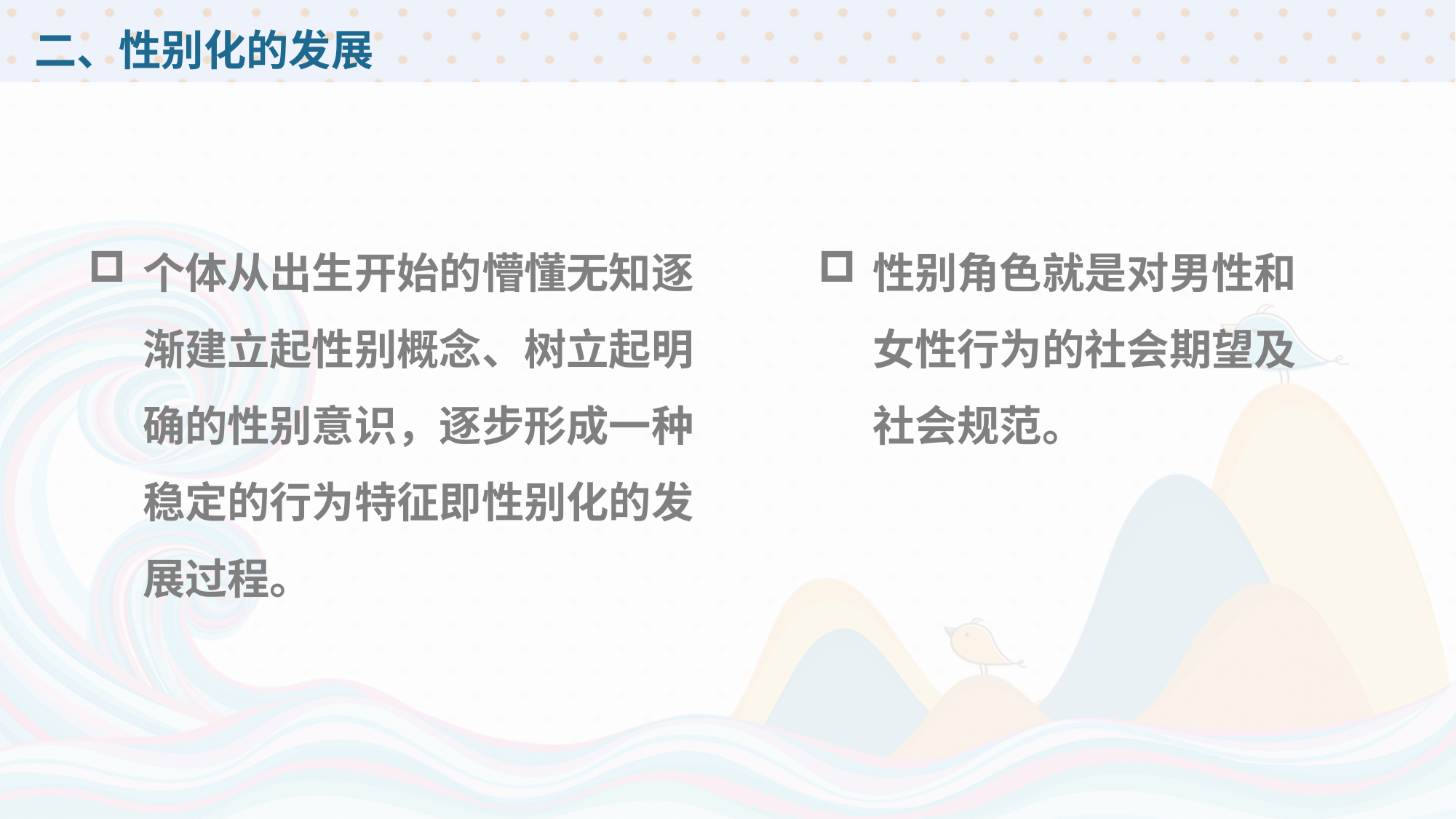

# 二、性别化的发展
个体从出生开始的懵懂无知逐渐建立起性别概念、树立起明确的性别意识，逐步形成一种稳定的行为特征即性别化的发展过程。
性别角色就是对男性和女性行为的社会期望及社会规范。